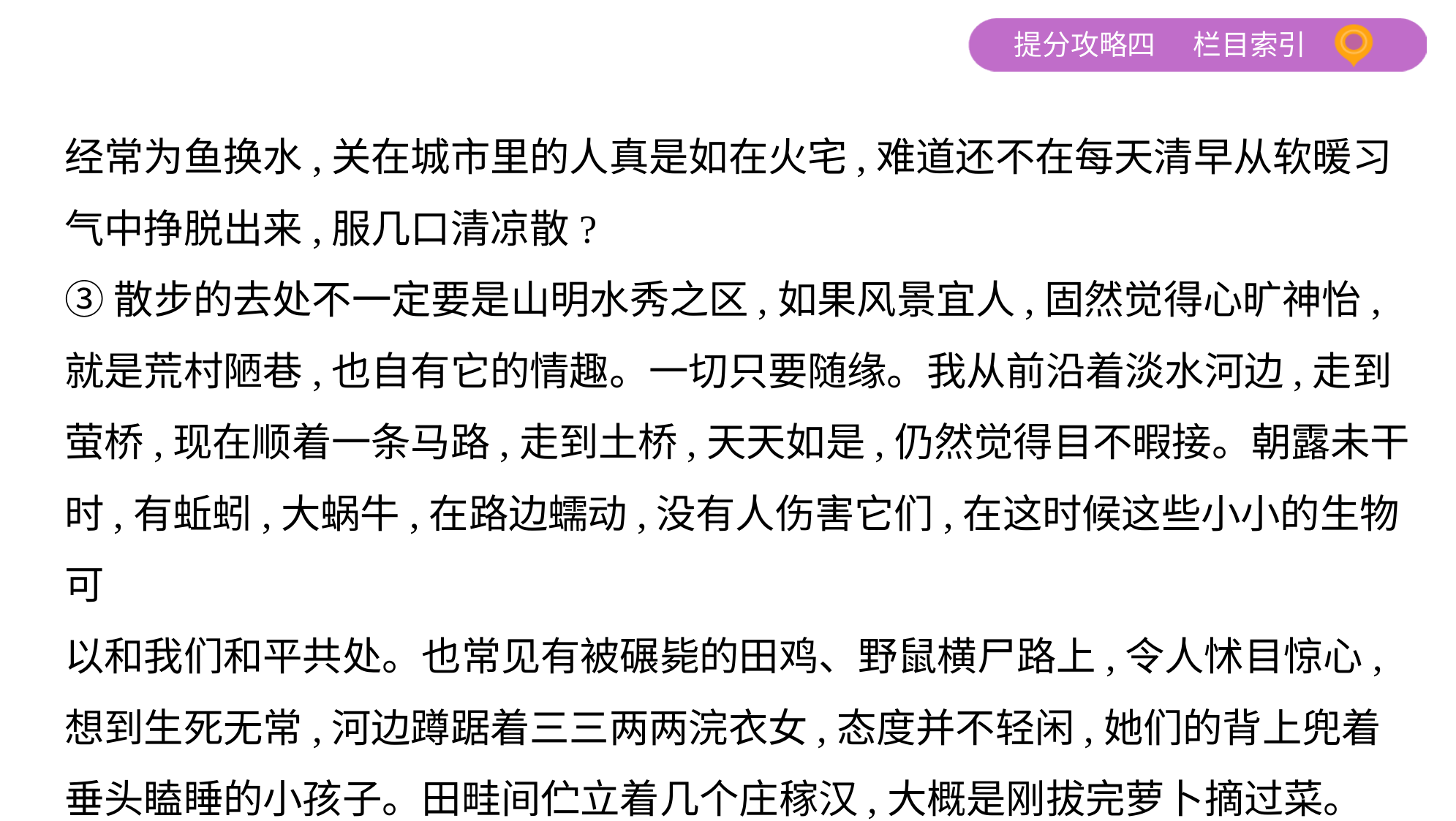

经常为鱼换水,关在城市里的人真是如在火宅,难道还不在每天清早从软暖习
气中挣脱出来,服几口清凉散?
③散步的去处不一定要是山明水秀之区,如果风景宜人,固然觉得心旷神怡,
就是荒村陋巷,也自有它的情趣。一切只要随缘。我从前沿着淡水河边,走到
萤桥,现在顺着一条马路,走到土桥,天天如是,仍然觉得目不暇接。朝露未干
时,有蚯蚓,大蜗牛,在路边蠕动,没有人伤害它们,在这时候这些小小的生物可
以和我们和平共处。也常见有被碾毙的田鸡、野鼠横尸路上,令人怵目惊心,
想到生死无常,河边蹲踞着三三两两浣衣女,态度并不轻闲,她们的背上兜着
垂头瞌睡的小孩子。田畦间伫立着几个庄稼汉,大概是刚拔完萝卜摘过菜。